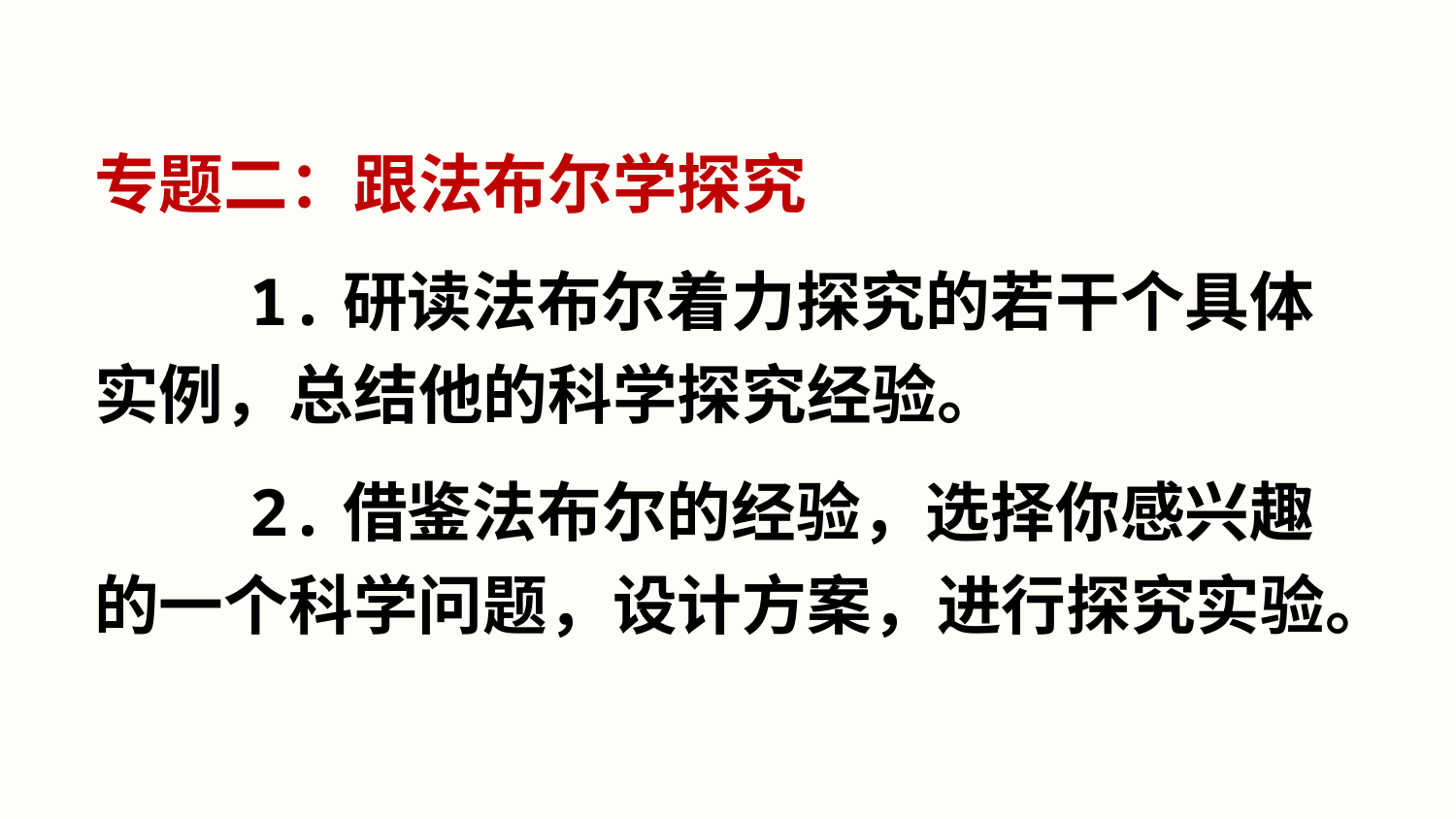

专题二：跟法布尔学探究
    1.研读法布尔着力探究的若干个具体实例，总结他的科学探究经验。
    2.借鉴法布尔的经验，选择你感兴趣的一个科学问题，设计方案，进行探究实验。